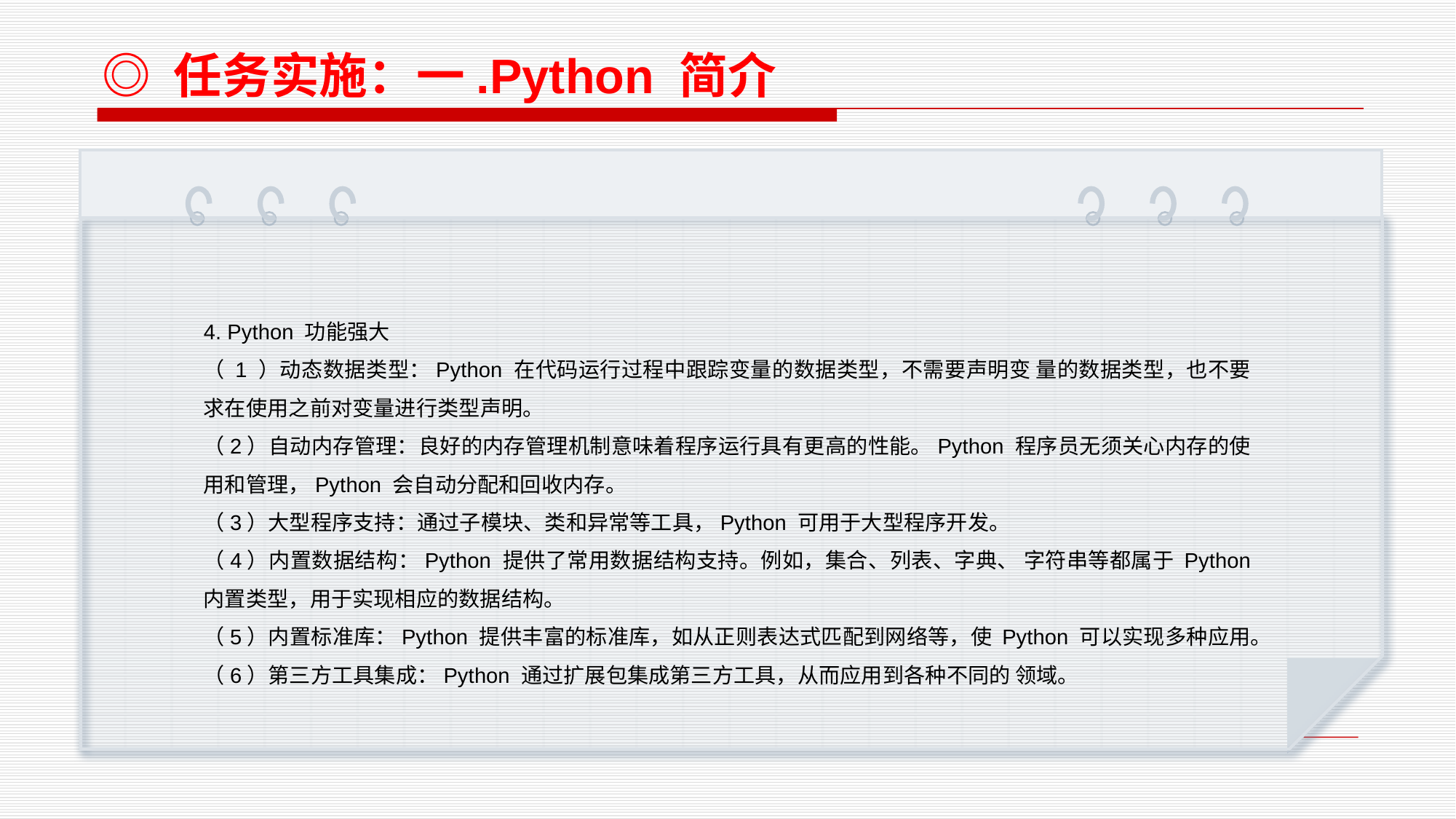

◎ 任务实施：一.Python 简介

4. Python 功能强大
（ 1 ）动态数据类型：Python 在代码运行过程中跟踪变量的数据类型，不需要声明变 量的数据类型，也不要求在使用之前对变量进行类型声明。
（2）自动内存管理：良好的内存管理机制意味着程序运行具有更高的性能。Python 程序员无须关心内存的使用和管理，Python 会自动分配和回收内存。
（3）大型程序支持：通过子模块、类和异常等工具，Python 可用于大型程序开发。
（4）内置数据结构：Python 提供了常用数据结构支持。例如，集合、列表、字典、 字符串等都属于 Python 内置类型，用于实现相应的数据结构。
（5）内置标准库：Python 提供丰富的标准库，如从正则表达式匹配到网络等，使 Python 可以实现多种应用。
（6）第三方工具集成：Python 通过扩展包集成第三方工具，从而应用到各种不同的 领域。